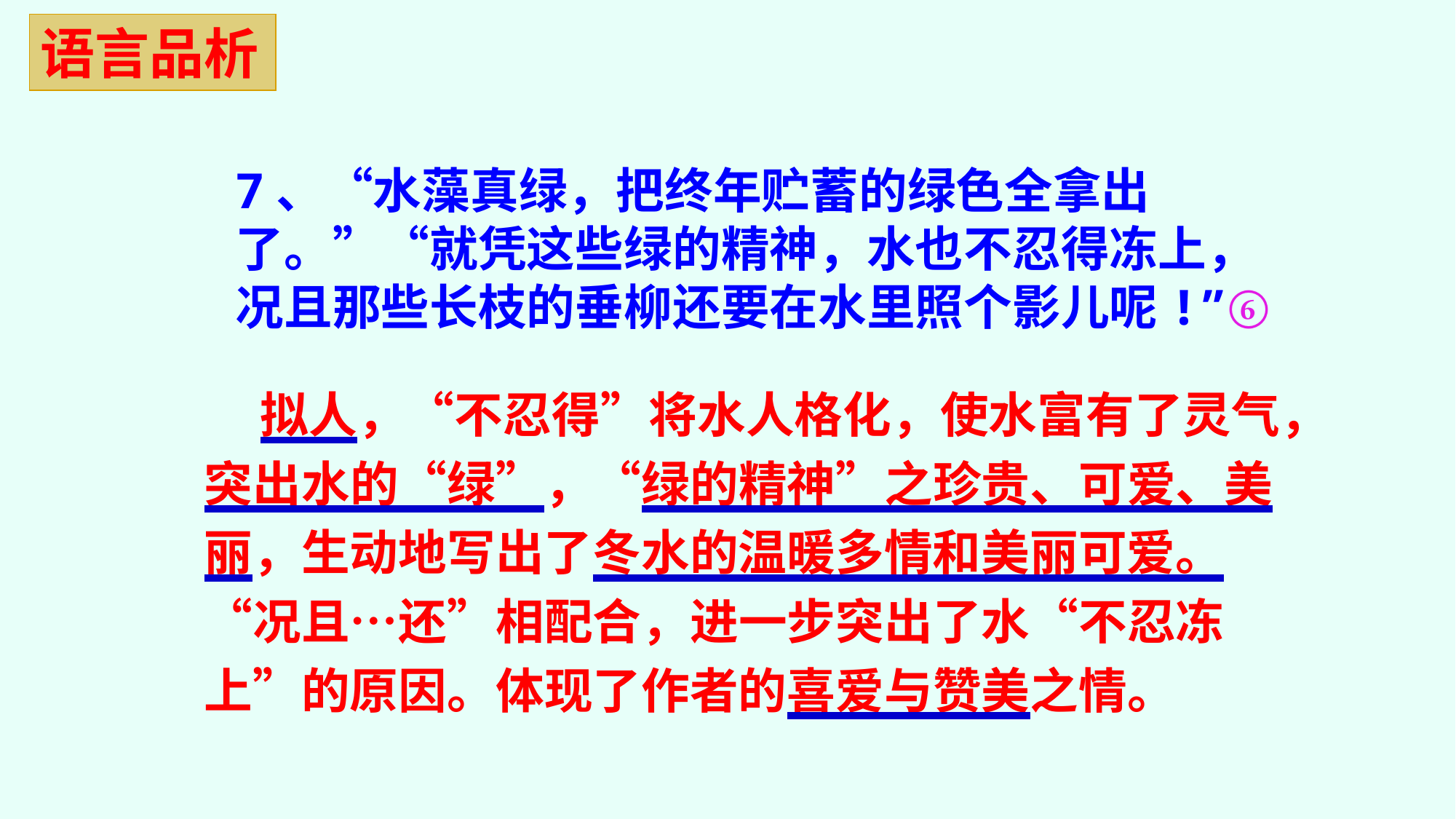

语言品析
7、“水藻真绿，把终年贮蓄的绿色全拿出了。”“就凭这些绿的精神，水也不忍得冻上，况且那些长枝的垂柳还要在水里照个影儿呢!”⑥
    拟人，“不忍得”将水人格化，使水富有了灵气，突出水的“绿”，“绿的精神”之珍贵、可爱、美丽，生动地写出了冬水的温暖多情和美丽可爱。“况且…还”相配合，进一步突出了水“不忍冻上”的原因。体现了作者的喜爱与赞美之情。